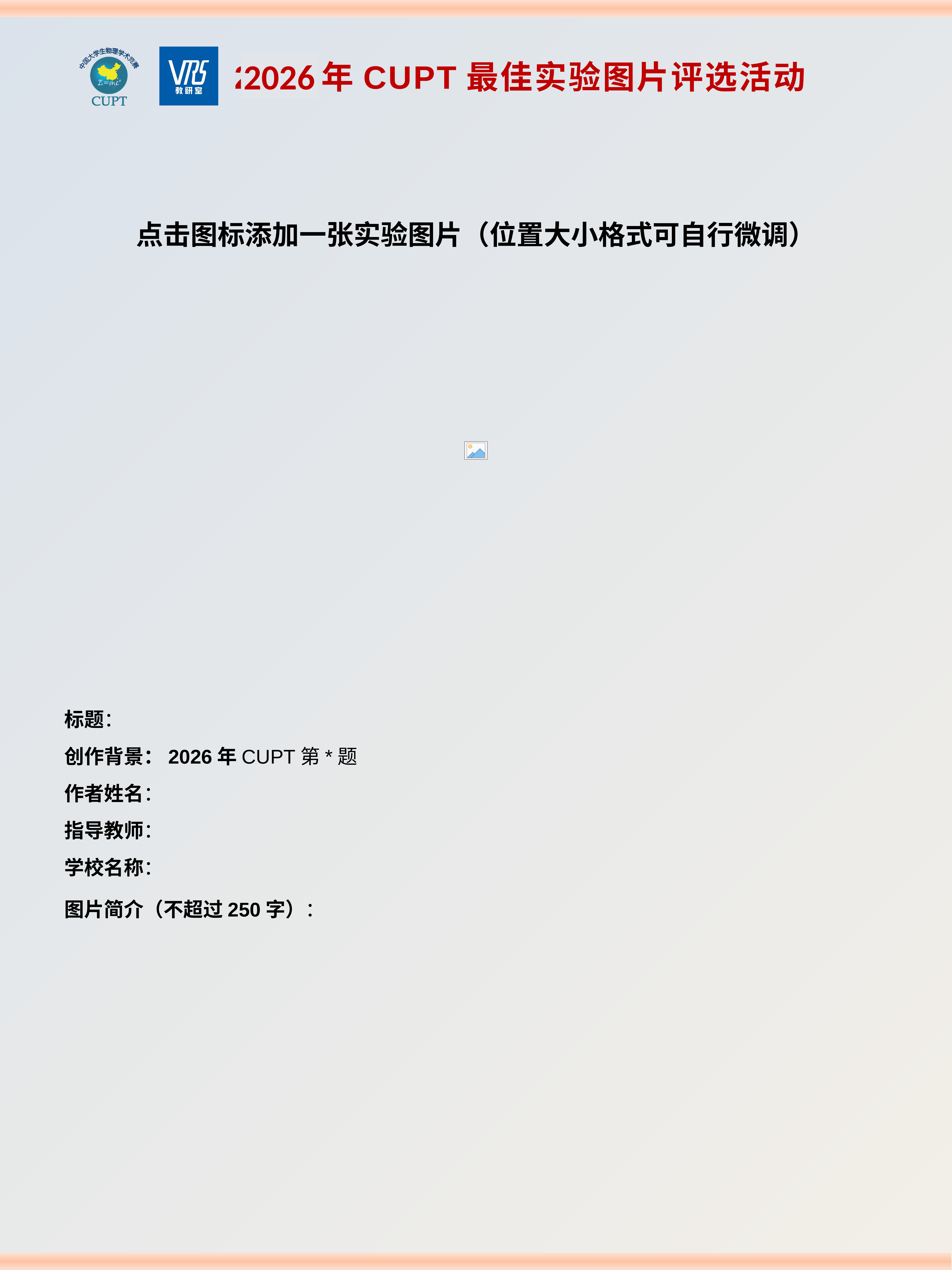

2026

标题：
创作背景：2026年CUPT第*题
作者姓名：
指导教师：
学校名称：
图片简介（不超过250字）：